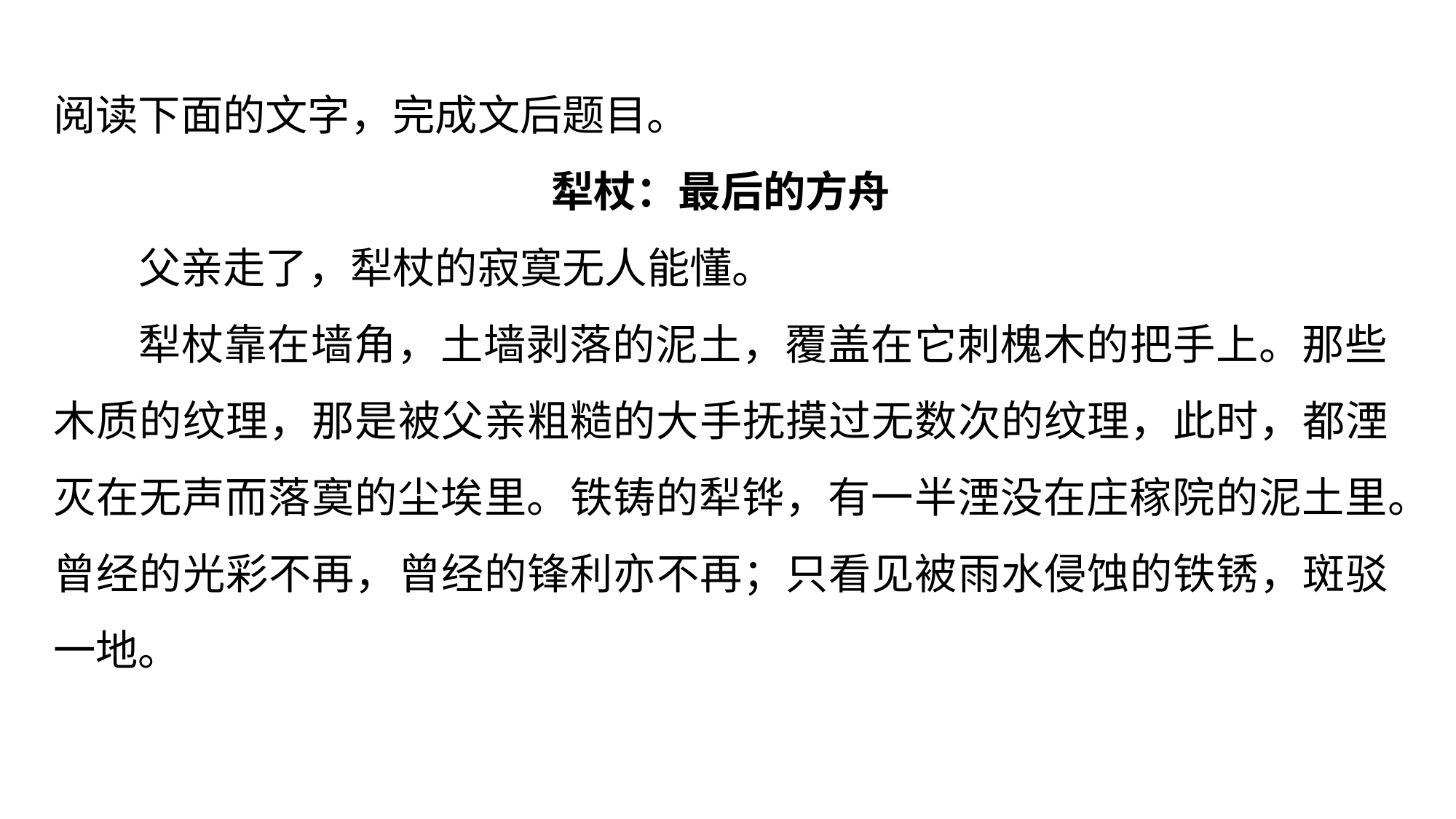

阅读下面的文字，完成文后题目。
犁杖：最后的方舟
父亲走了，犁杖的寂寞无人能懂。
犁杖靠在墙角，土墙剥落的泥土，覆盖在它刺槐木的把手上。那些木质的纹理，那是被父亲粗糙的大手抚摸过无数次的纹理，此时，都湮灭在无声而落寞的尘埃里。铁铸的犁铧，有一半湮没在庄稼院的泥土里。曾经的光彩不再，曾经的锋利亦不再；只看见被雨水侵蚀的铁锈，斑驳一地。